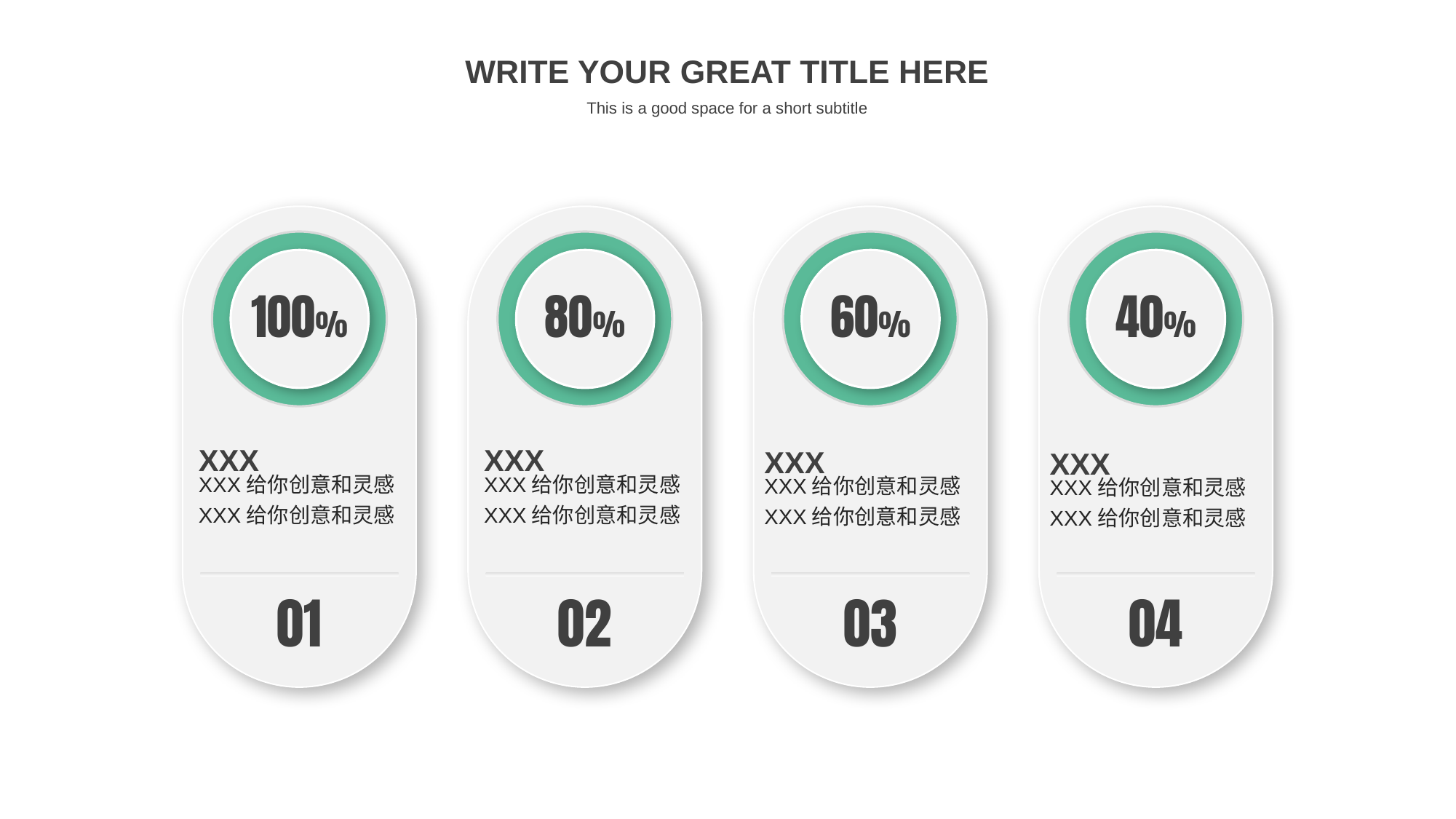

WRITE YOUR GREAT TITLE HERE
This is a good space for a short subtitle

100%
80%
60%
40%
XXX
XXX给你创意和灵感XXX给你创意和灵感
XXX
XXX给你创意和灵感XXX给你创意和灵感
XXX
XXX给你创意和灵感XXX给你创意和灵感
XXX
XXX给你创意和灵感XXX给你创意和灵感

01
02
03
04